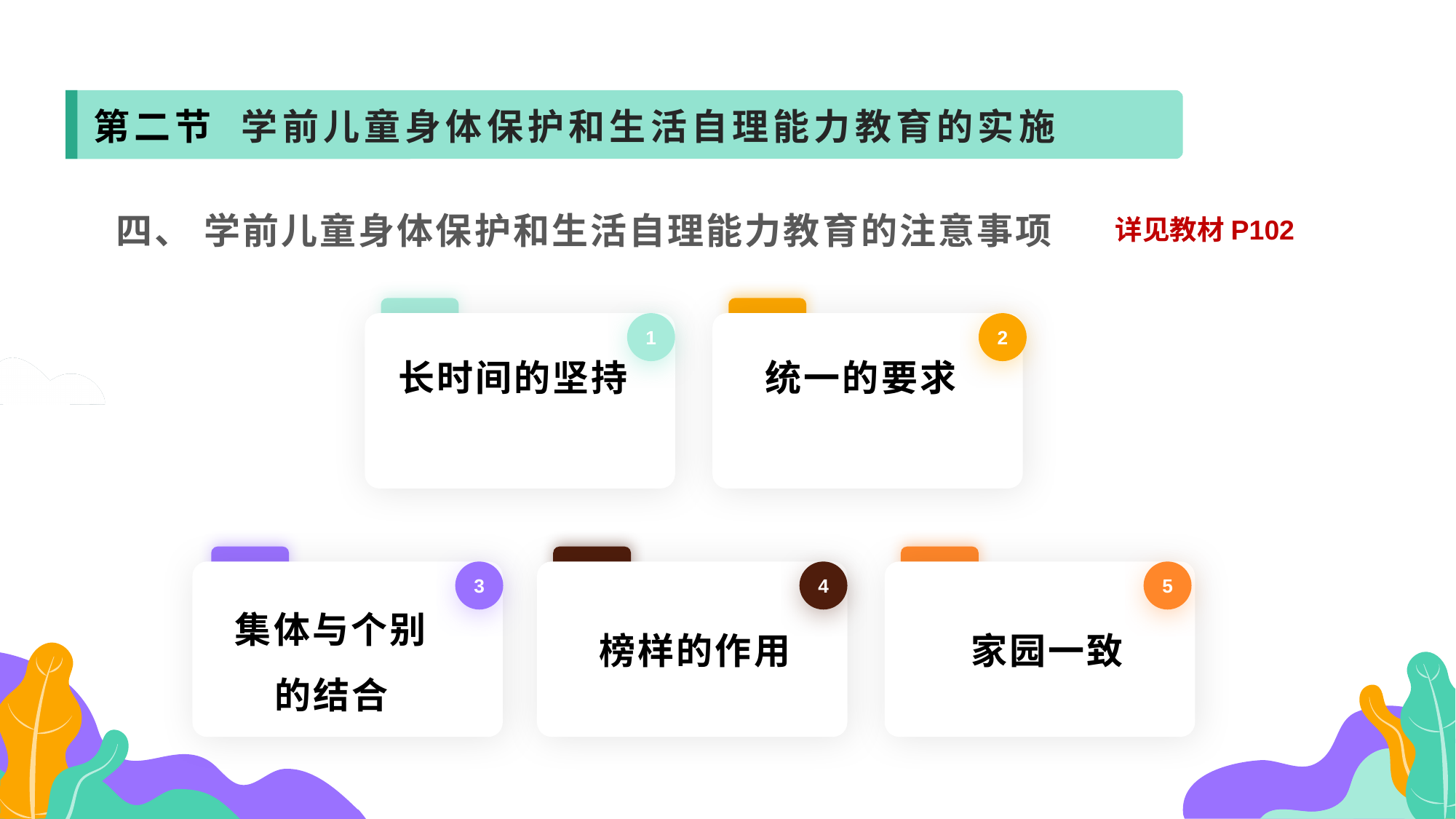

第二节  学前儿童身体保护和生活自理能力教育的实施
四、 学前儿童身体保护和生活自理能力教育的注意事项

详见教材P102

1
2

长时间的坚持
统一的要求

3
4
5

集体与个别的结合
 榜样的作用
家园一致